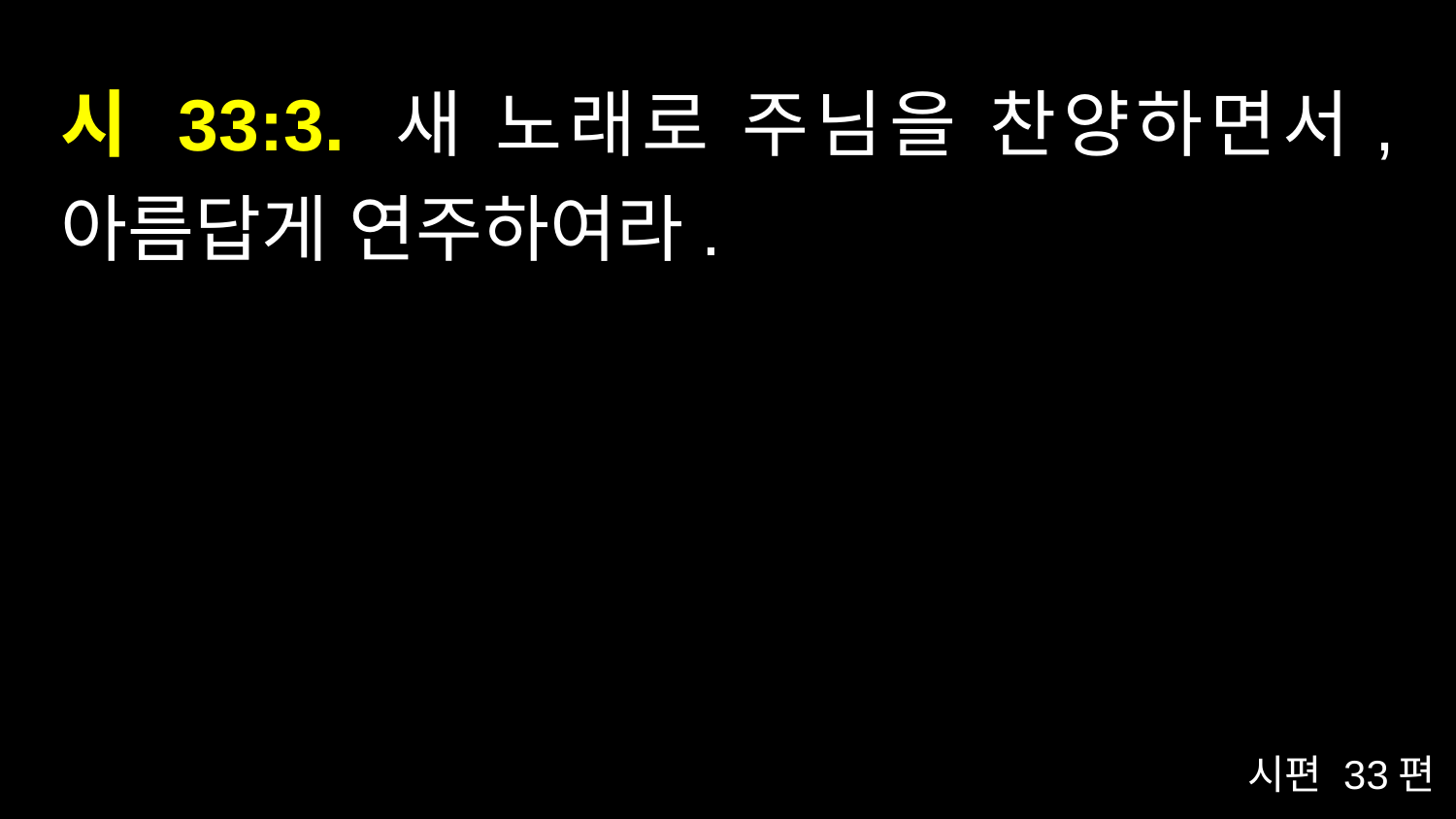

# 시 33:3. 새 노래로 주님을 찬양하면서, 아름답게 연주하여라.
시편 33편